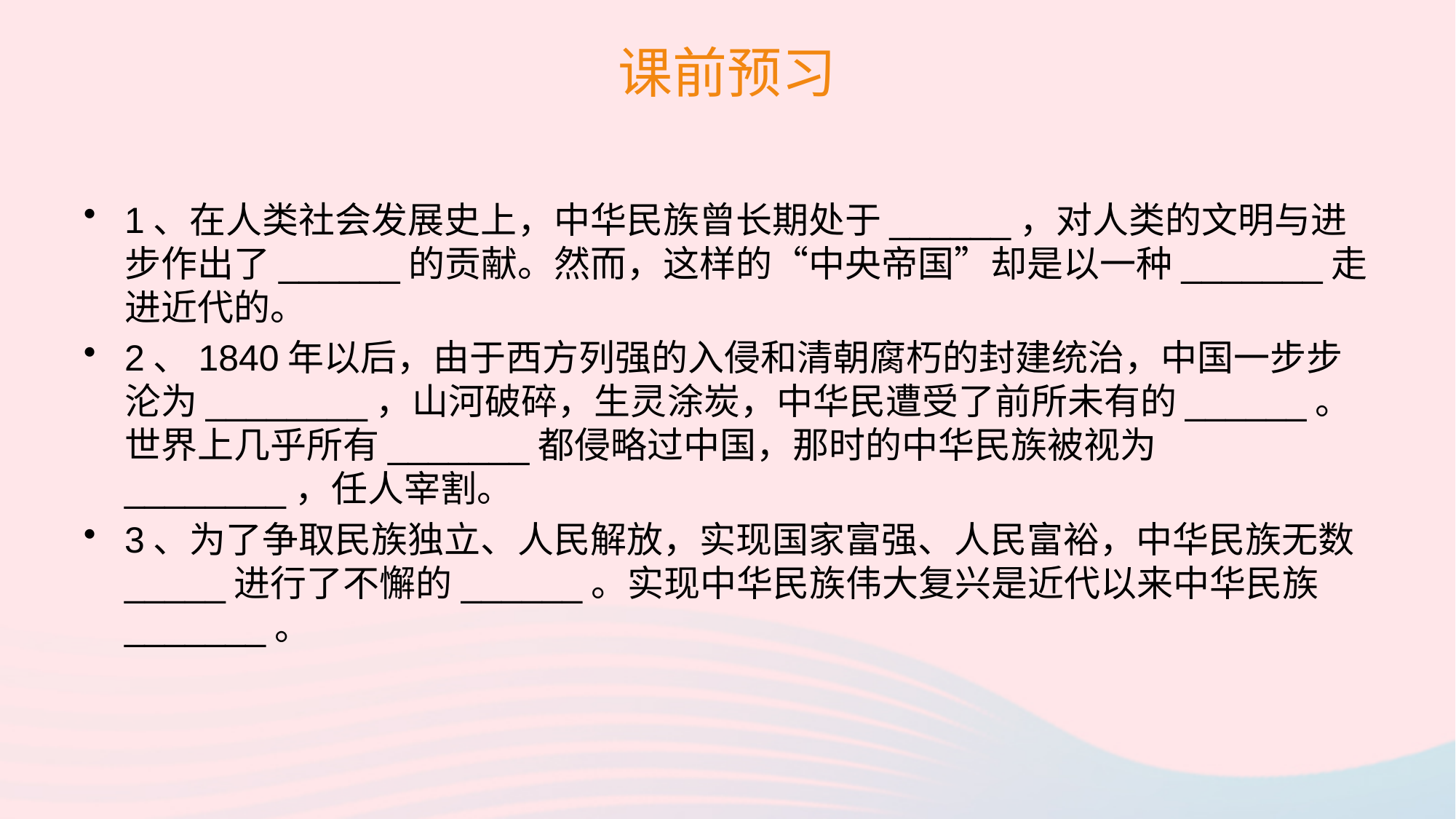

# 课前预习
1、在人类社会发展史上，中华民族曾长期处于______，对人类的文明与进步作出了______的贡献。然而，这样的“中央帝国”却是以一种_______走进近代的。
2、1840年以后，由于西方列强的入侵和清朝腐朽的封建统治，中国一步步沦为________，山河破碎，生灵涂炭，中华民遭受了前所未有的______。世界上几乎所有_______都侵略过中国，那时的中华民族被视为________，任人宰割。
3、为了争取民族独立、人民解放，实现国家富强、人民富裕，中华民族无数_____进行了不懈的______。实现中华民族伟大复兴是近代以来中华民族_______。